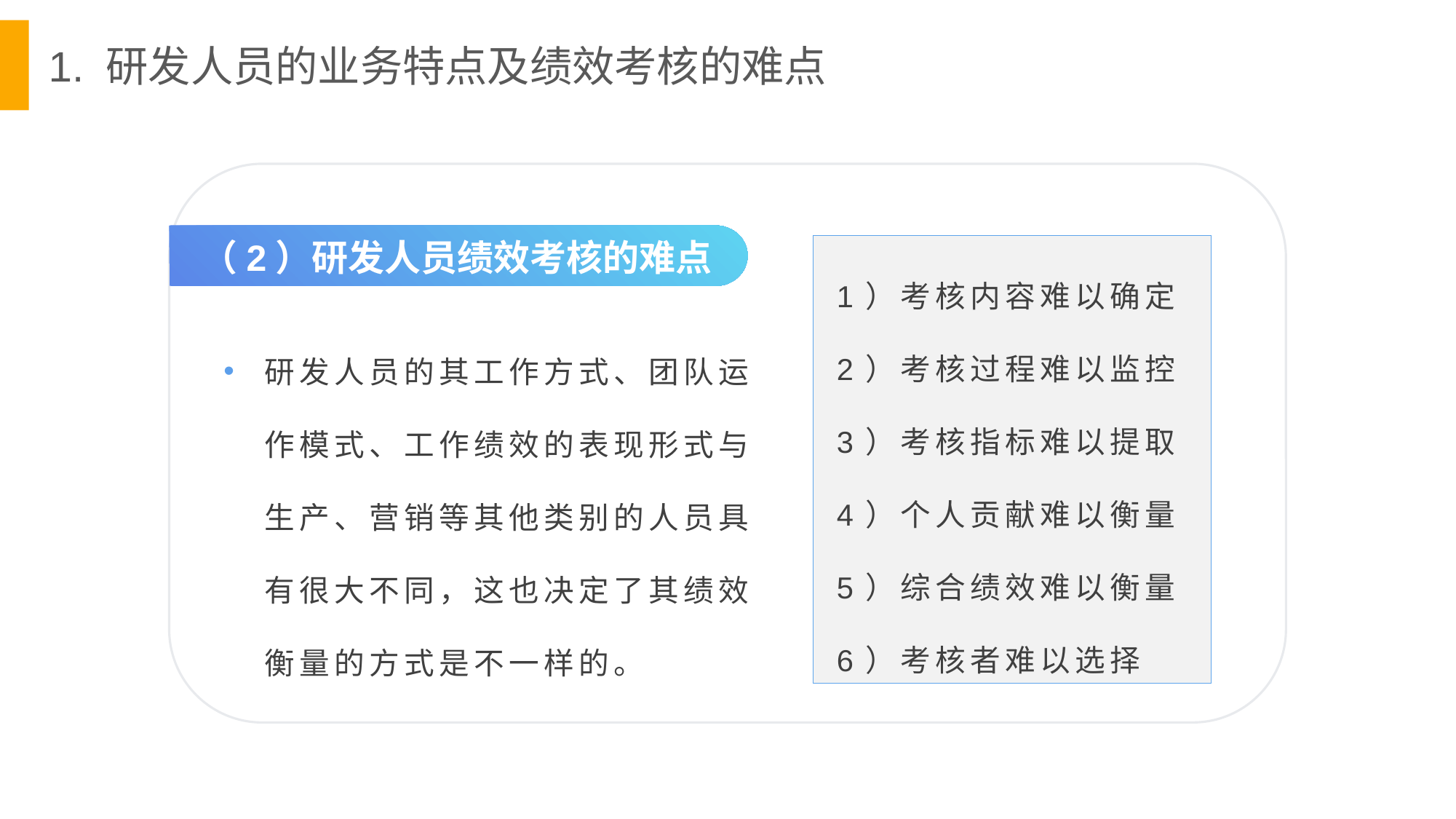

1. 研发人员的业务特点及绩效考核的难点

 （2）研发人员绩效考核的难点

 1）考核内容难以确定
 2）考核过程难以监控
 3）考核指标难以提取
 4）个人贡献难以衡量
 5）综合绩效难以衡量
 6）考核者难以选择
研发人员的其工作方式、团队运作模式、工作绩效的表现形式与生产、营销等其他类别的人员具有很大不同，这也决定了其绩效衡量的方式是不一样的。